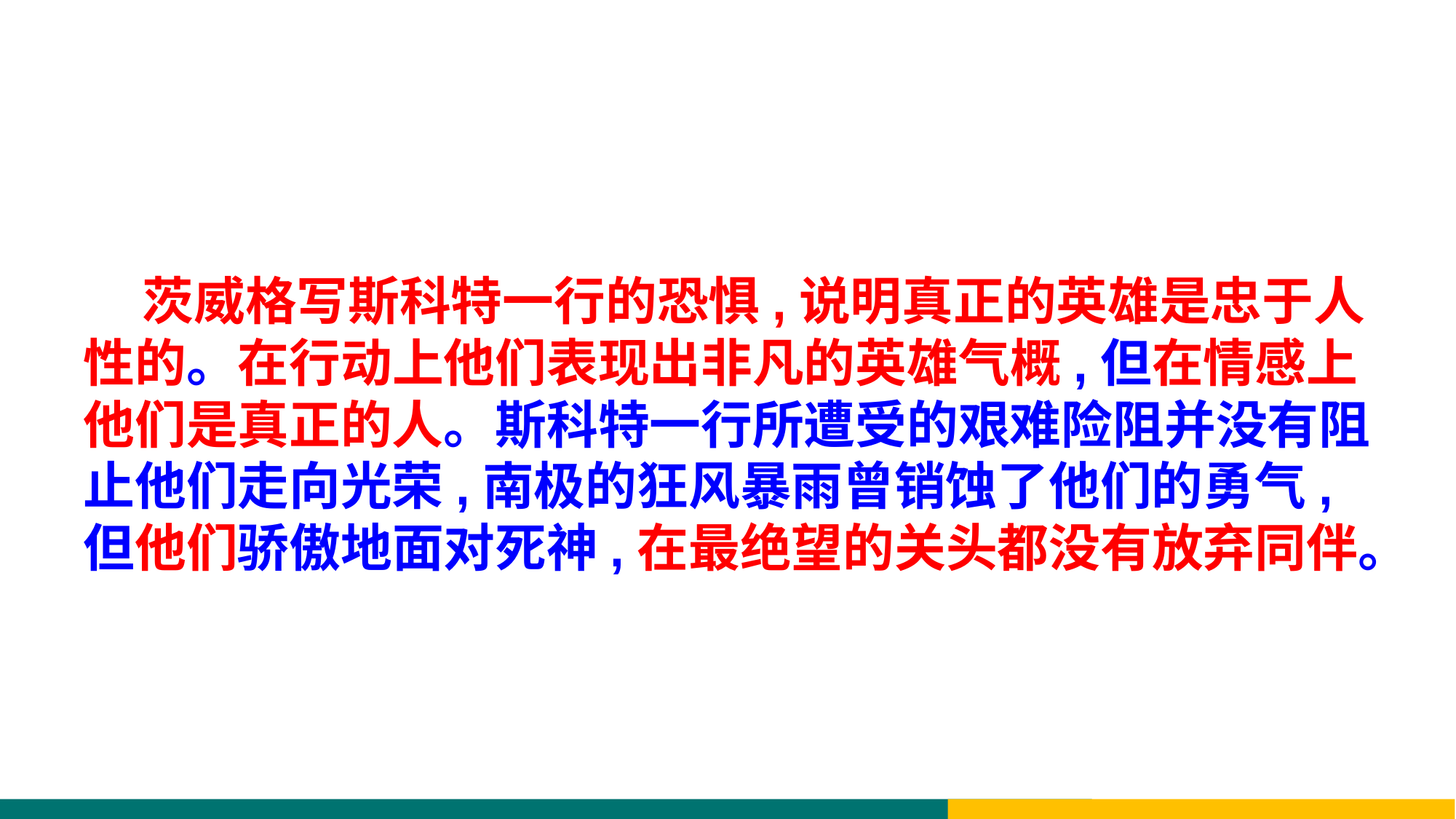

茨威格写斯科特一行的恐惧,说明真正的英雄是忠于人性的。在行动上他们表现出非凡的英雄气概,但在情感上他们是真正的人。斯科特一行所遭受的艰难险阻并没有阻止他们走向光荣,南极的狂风暴雨曾销蚀了他们的勇气,但他们骄傲地面对死神,在最绝望的关头都没有放弃同伴。